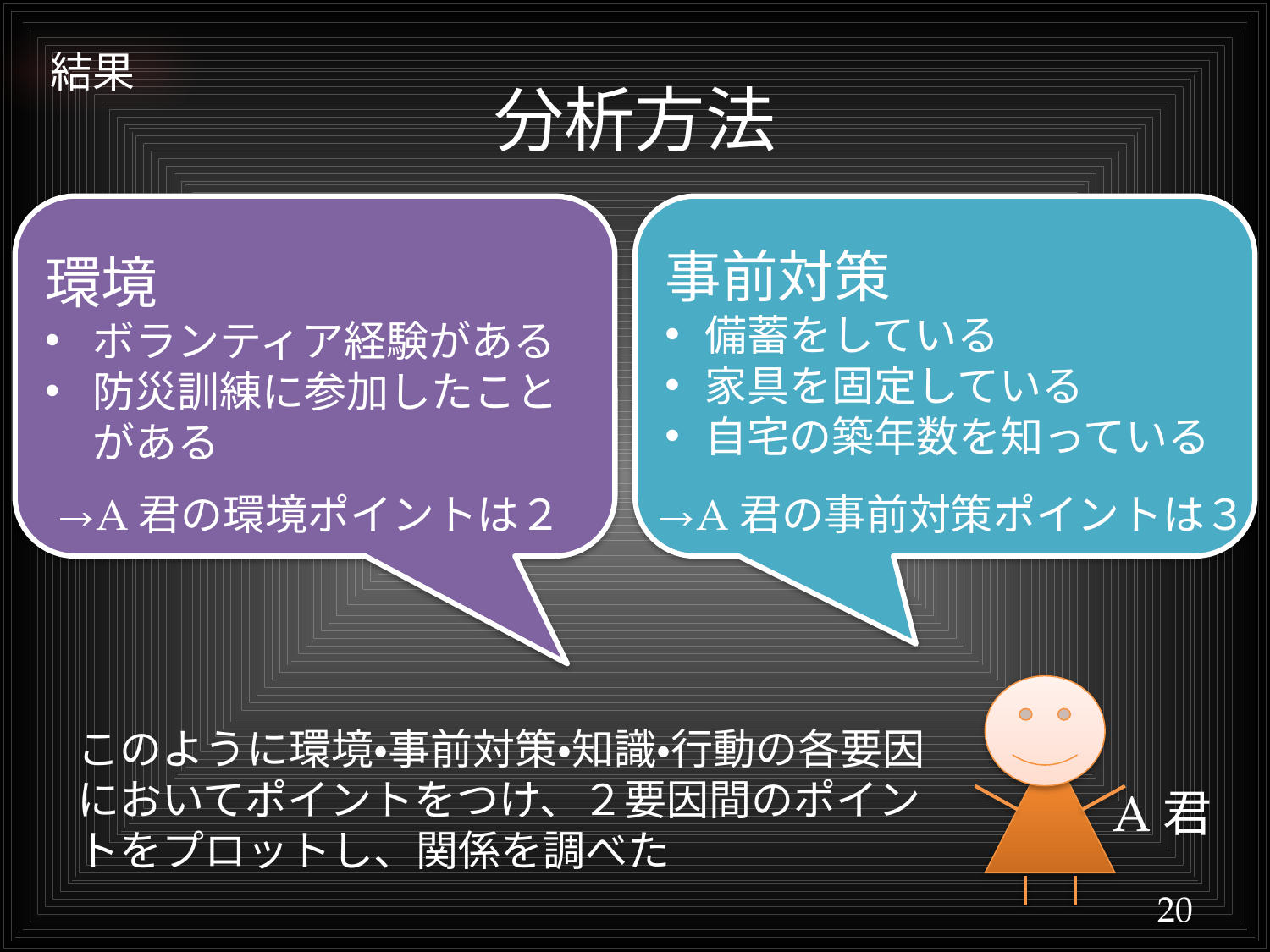

結果
# 分析方法
環境
ボランティア経験がある
防災訓練に参加したことがある

事前対策
備蓄をしている
家具を固定している
自宅の築年数を知っている

→A君の環境ポイントは２
→A君の事前対策ポイントは３

このように環境・事前対策・知識・行動の各要因においてポイントをつけ、２要因間のポイントをプロットし、関係を調べた

A君
20